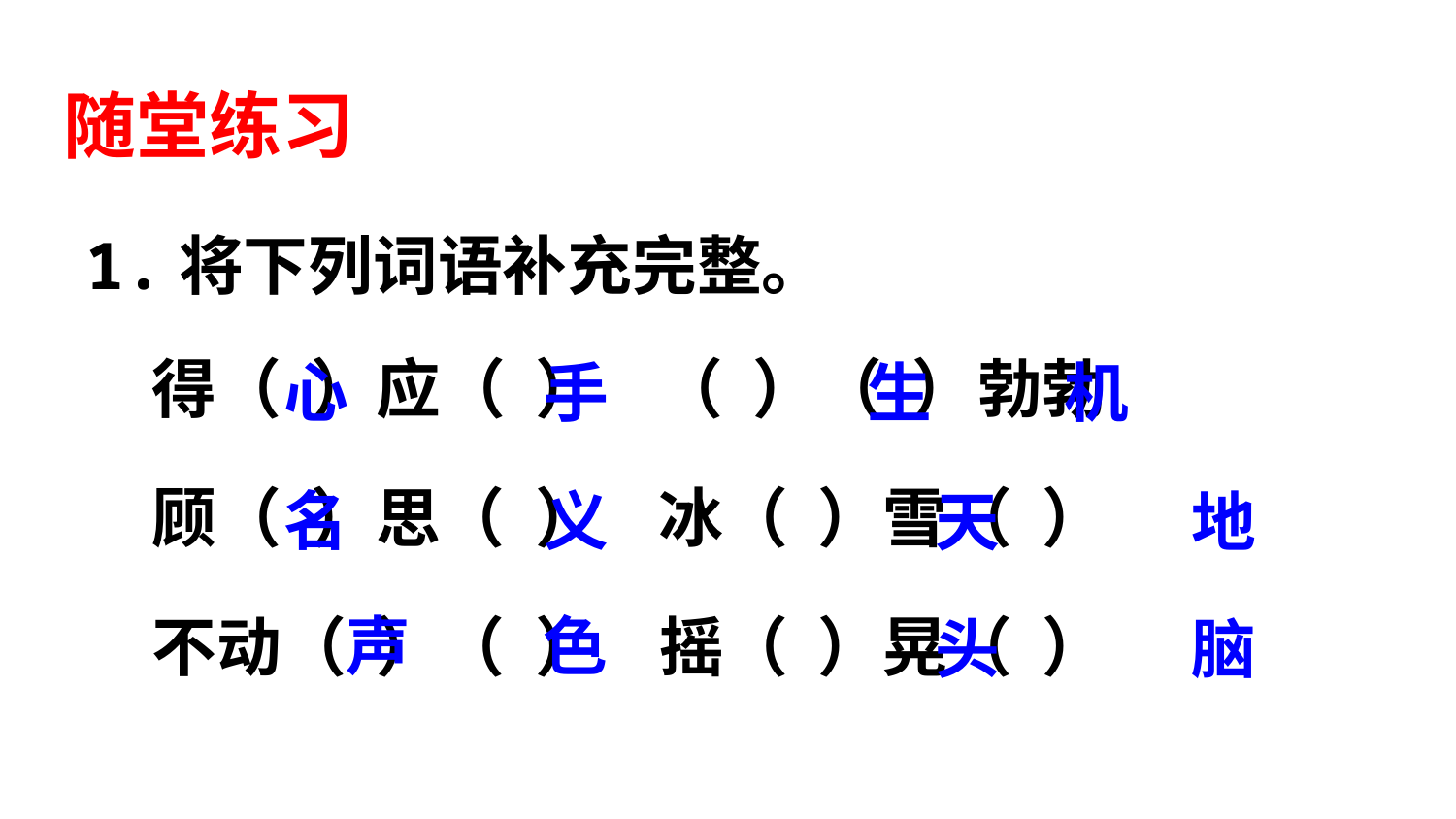

随堂练习
1.将下列词语补充完整。
心
手
生
机
得（  ）应（  ）    （  ）（  ）勃勃
顾（  ）思（  ）    冰（  ）雪（  ）
不动（  ）（  ）    摇（  ）晃（  ）
名
义
天
地
声
色
头
脑